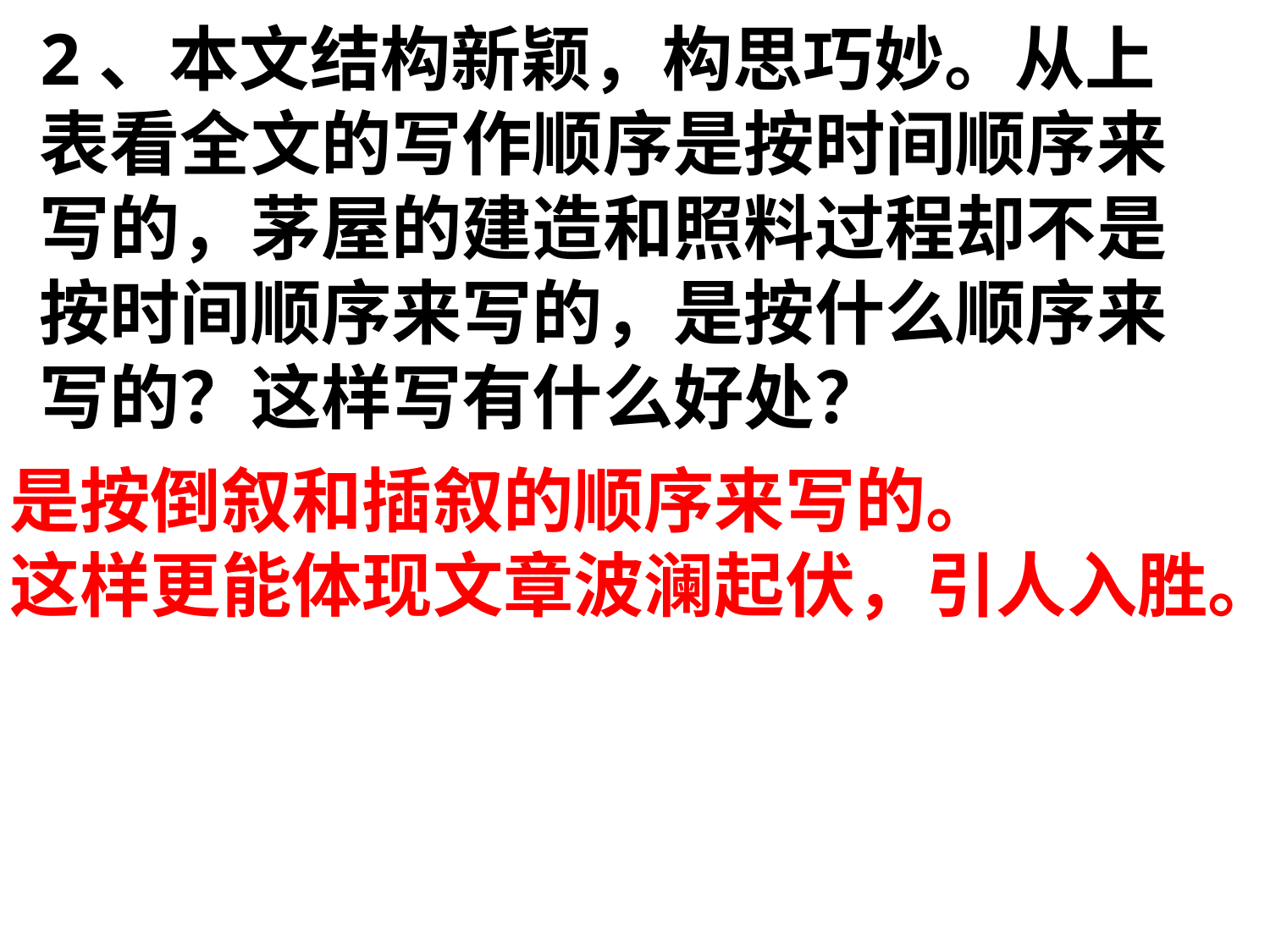

2、本文结构新颖，构思巧妙。从上表看全文的写作顺序是按时间顺序来写的，茅屋的建造和照料过程却不是按时间顺序来写的，是按什么顺序来写的？这样写有什么好处？
是按倒叙和插叙的顺序来写的。
这样更能体现文章波澜起伏，引人入胜。